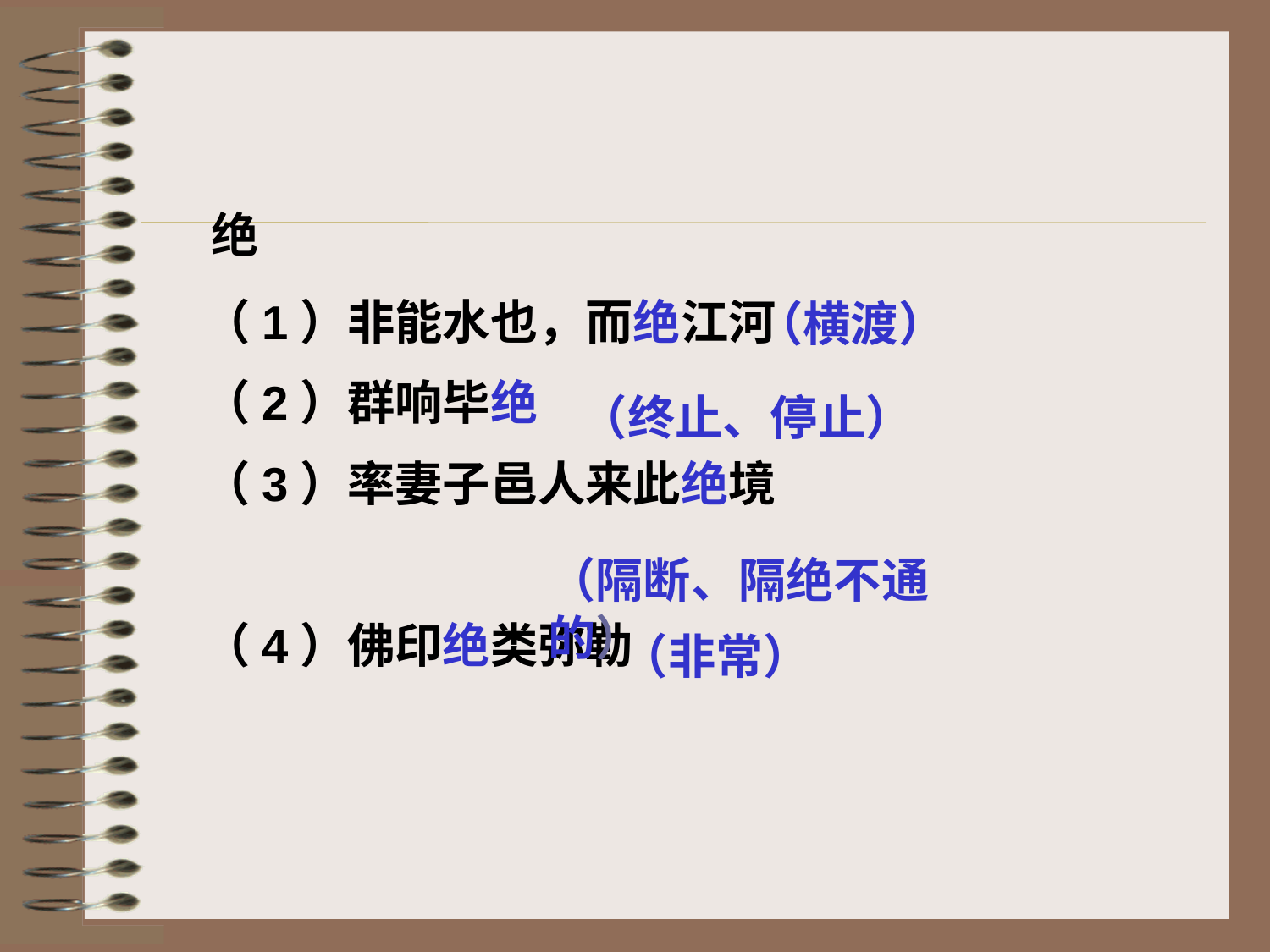

绝
（1）非能水也，而绝江河
（2）群响毕绝
（3）率妻子邑人来此绝境

（4）佛印绝类弥勒
（横渡）
（终止、停止）
（隔断、隔绝不通的）
（非常）